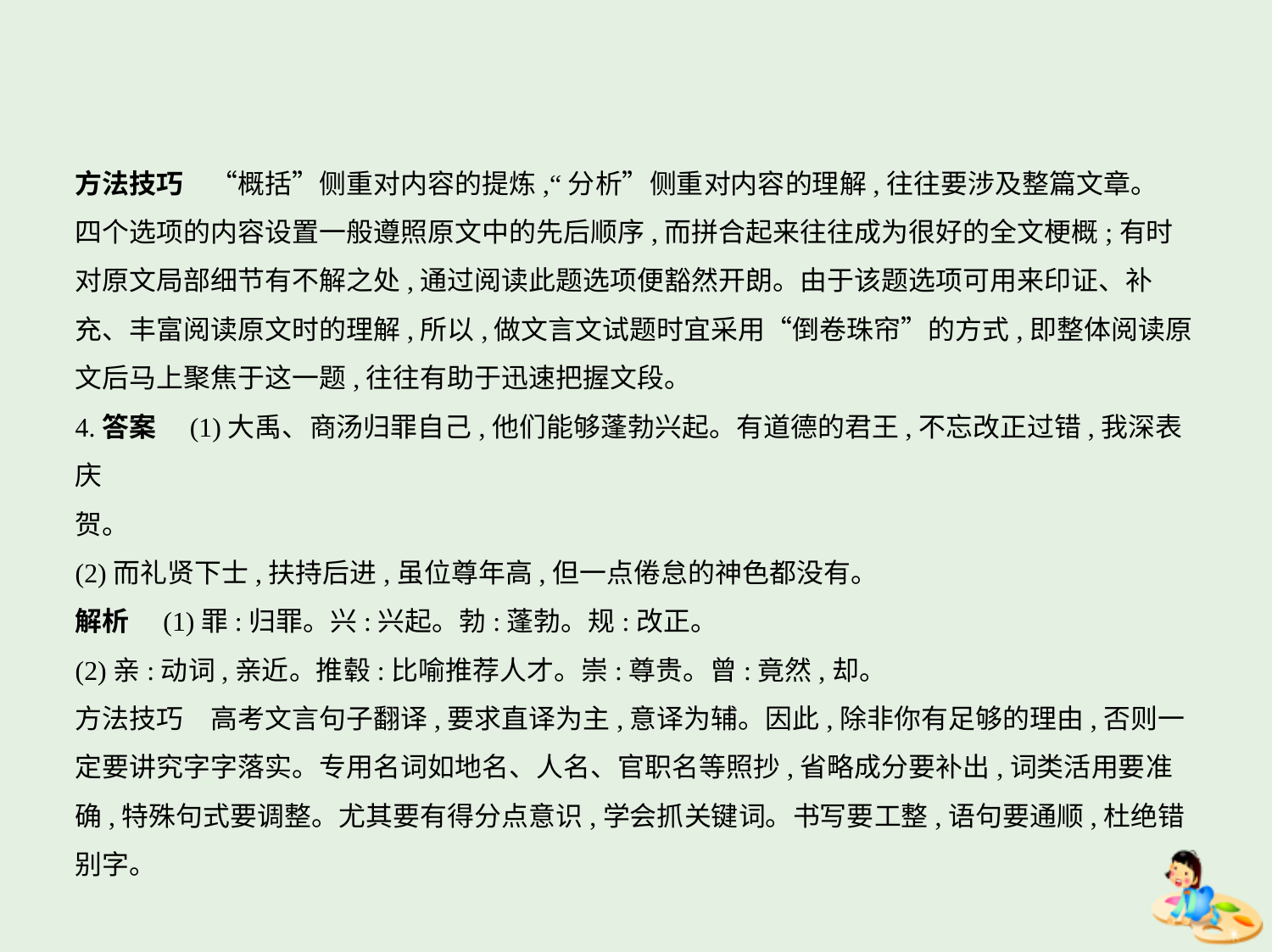

方法技巧　“概括”侧重对内容的提炼,“分析”侧重对内容的理解,往往要涉及整篇文章。
四个选项的内容设置一般遵照原文中的先后顺序,而拼合起来往往成为很好的全文梗概;有时
对原文局部细节有不解之处,通过阅读此题选项便豁然开朗。由于该题选项可用来印证、补
充、丰富阅读原文时的理解,所以,做文言文试题时宜采用“倒卷珠帘”的方式,即整体阅读原
文后马上聚焦于这一题,往往有助于迅速把握文段。
4.答案　(1)大禹、商汤归罪自己,他们能够蓬勃兴起。有道德的君王,不忘改正过错,我深表庆
贺。
(2)而礼贤下士,扶持后进,虽位尊年高,但一点倦怠的神色都没有。
解析　(1)罪:归罪。兴:兴起。勃:蓬勃。规:改正。
(2)亲:动词,亲近。推毂:比喻推荐人才。崇:尊贵。曾:竟然,却。
方法技巧　高考文言句子翻译,要求直译为主,意译为辅。因此,除非你有足够的理由,否则一
定要讲究字字落实。专用名词如地名、人名、官职名等照抄,省略成分要补出,词类活用要准
确,特殊句式要调整。尤其要有得分点意识,学会抓关键词。书写要工整,语句要通顺,杜绝错
别字。